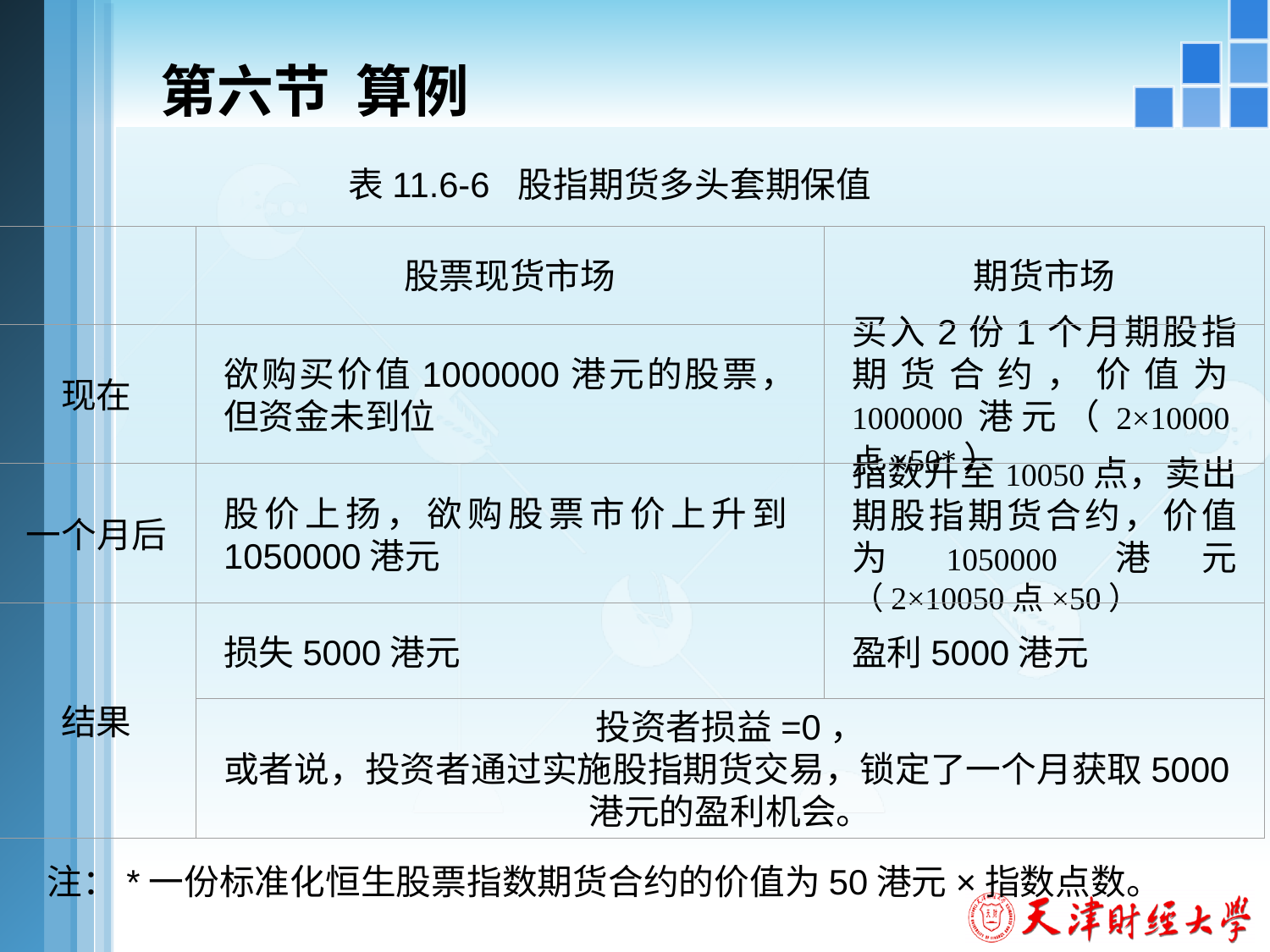

# 第六节  算例
表11.6-6  股指期货多头套期保值

股票现货市场

期货市场

现在

欲购买价值1000000港元的股票，但资金未到位

买入2份1个月期股指期货合约，价值为1000000港元（2×10000点×50*）

一个月后

股价上扬，欲购股票市价上升到1050000港元

指数升至10050点，卖出期股指期货合约，价值为1050000港元（2×10050点×50）

结果

损失5000港元

盈利5000港元

投资者损益=0，
或者说，投资者通过实施股指期货交易，锁定了一个月获取5000港元的盈利机会。
注：*一份标准化恒生股票指数期货合约的价值为50港元×指数点数。